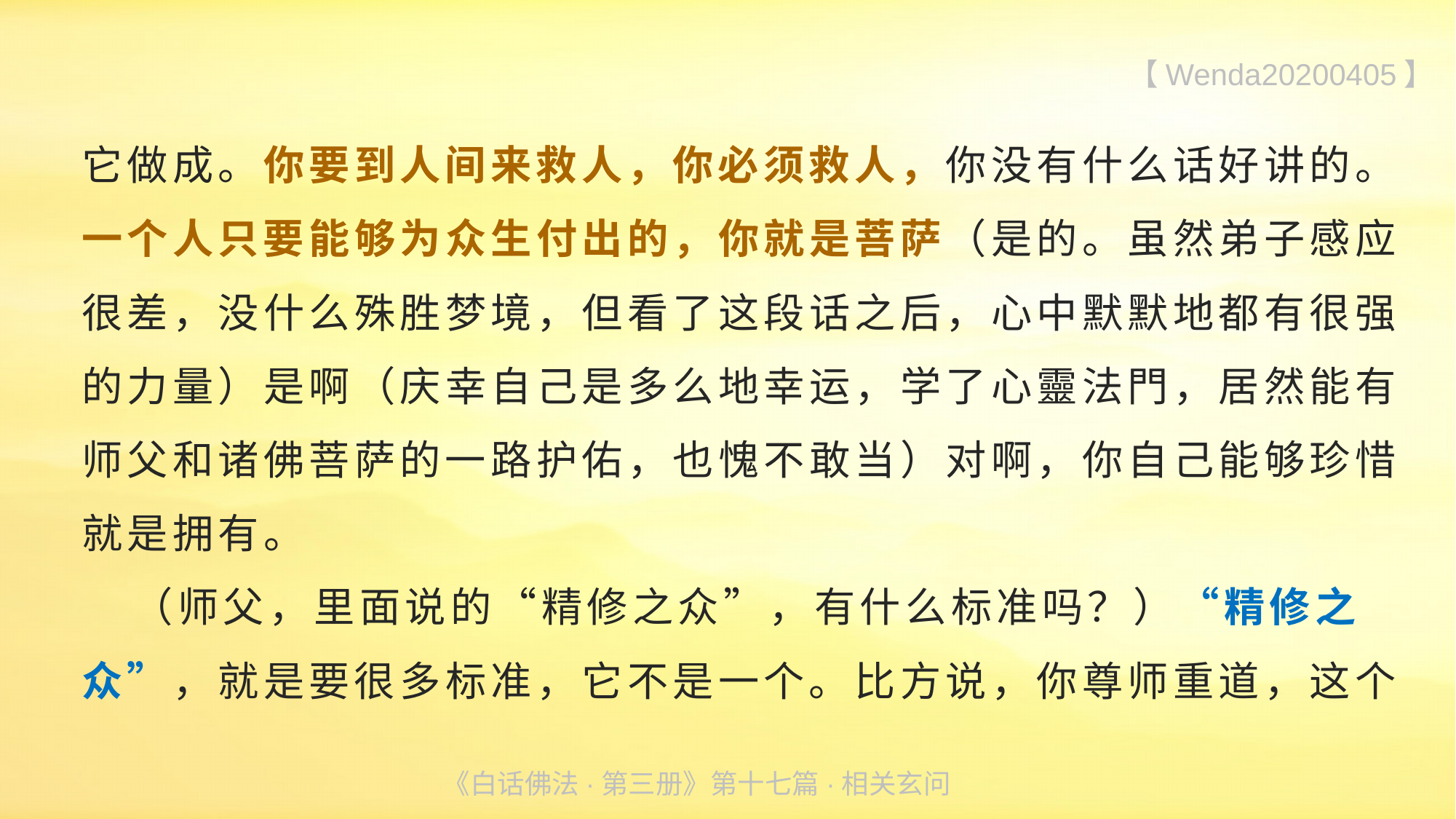

【Wenda20200405】
它做成。你要到人间来救人，你必须救人，你没有什么话好讲的。一个人只要能够为众生付出的，你就是菩萨（是的。虽然弟子感应很差，没什么殊胜梦境，但看了这段话之后，心中默默地都有很强的力量）是啊（庆幸自己是多么地幸运，学了心靈法門，居然能有师父和诸佛菩萨的一路护佑，也愧不敢当）对啊，你自己能够珍惜就是拥有。
   （师父，里面说的“精修之众”，有什么标准吗？）“精修之众”，就是要很多标准，它不是一个。比方说，你尊师重道，这个
《白话佛法·第三册》第十七篇·相关玄问